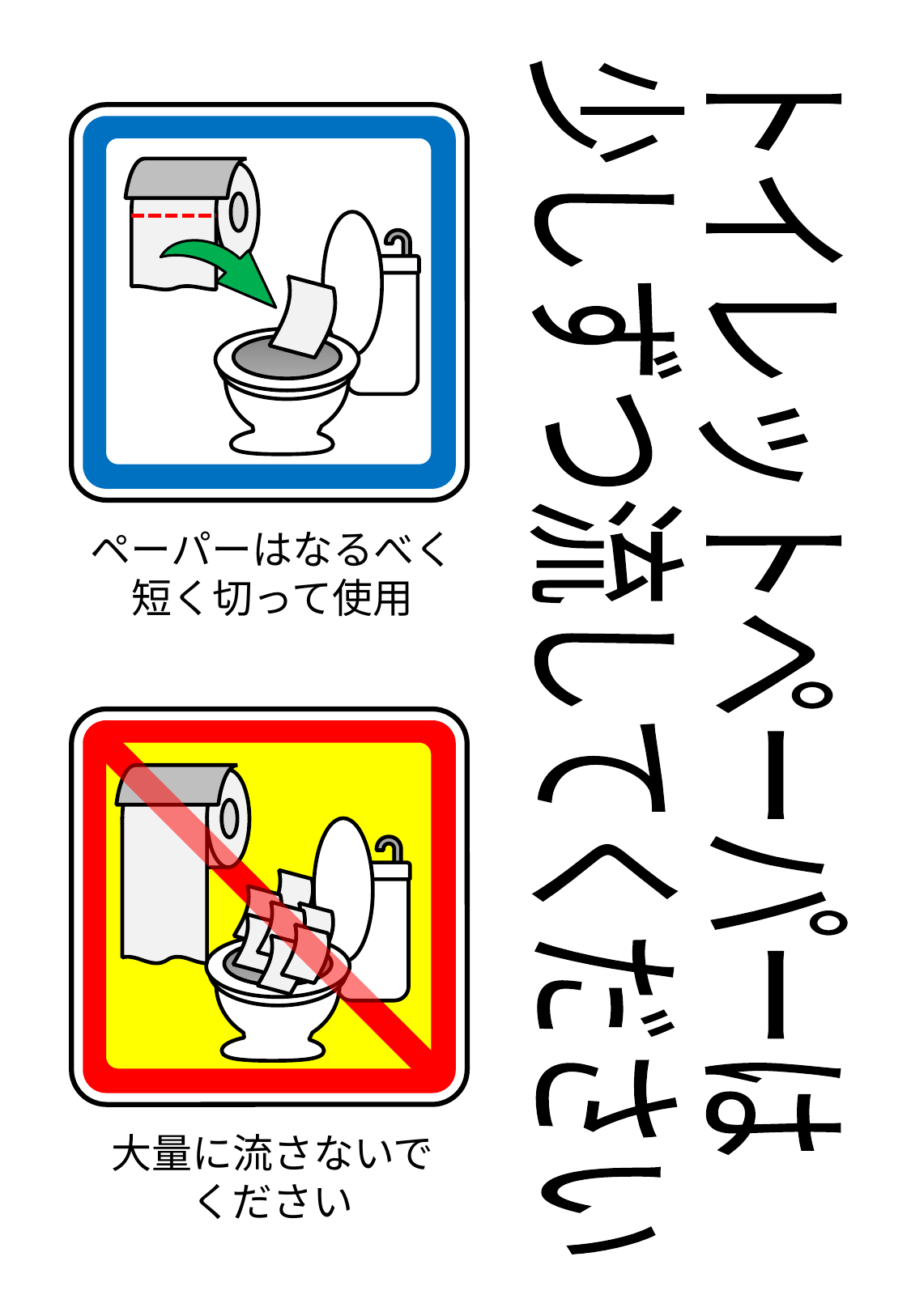

トイレットペーパーは
少しずつ流してください
ペーパーはなるべく
短く切って使用

大量に流さないで
ください